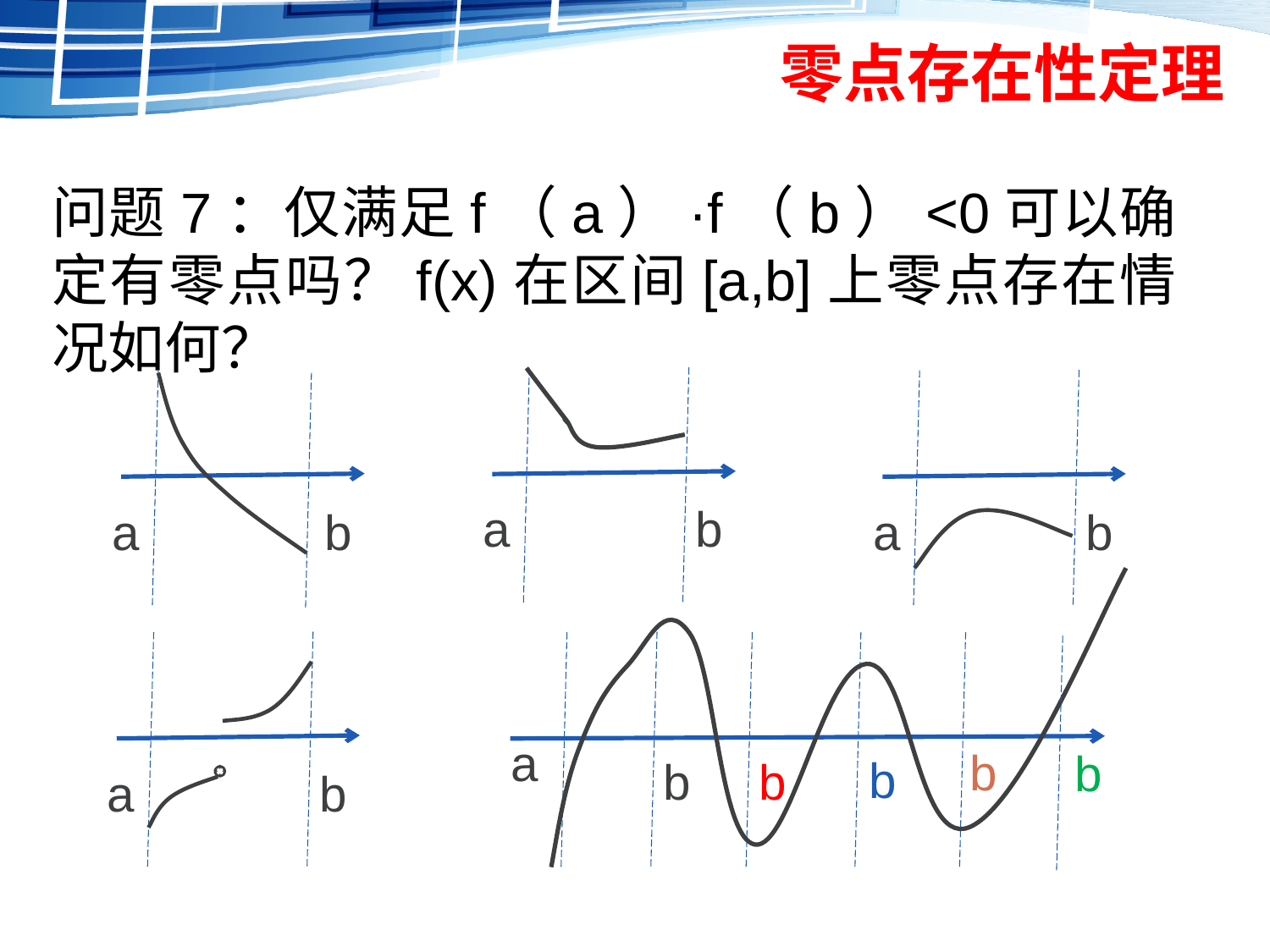

# 零点存在性定理
问题7：仅满足f（a）·f（b）<0可以确定有零点吗？f(x)在区间[a,b]上零点存在情况如何？
a
b

a
b

a
b

a
b
b
b
b
b
a
b